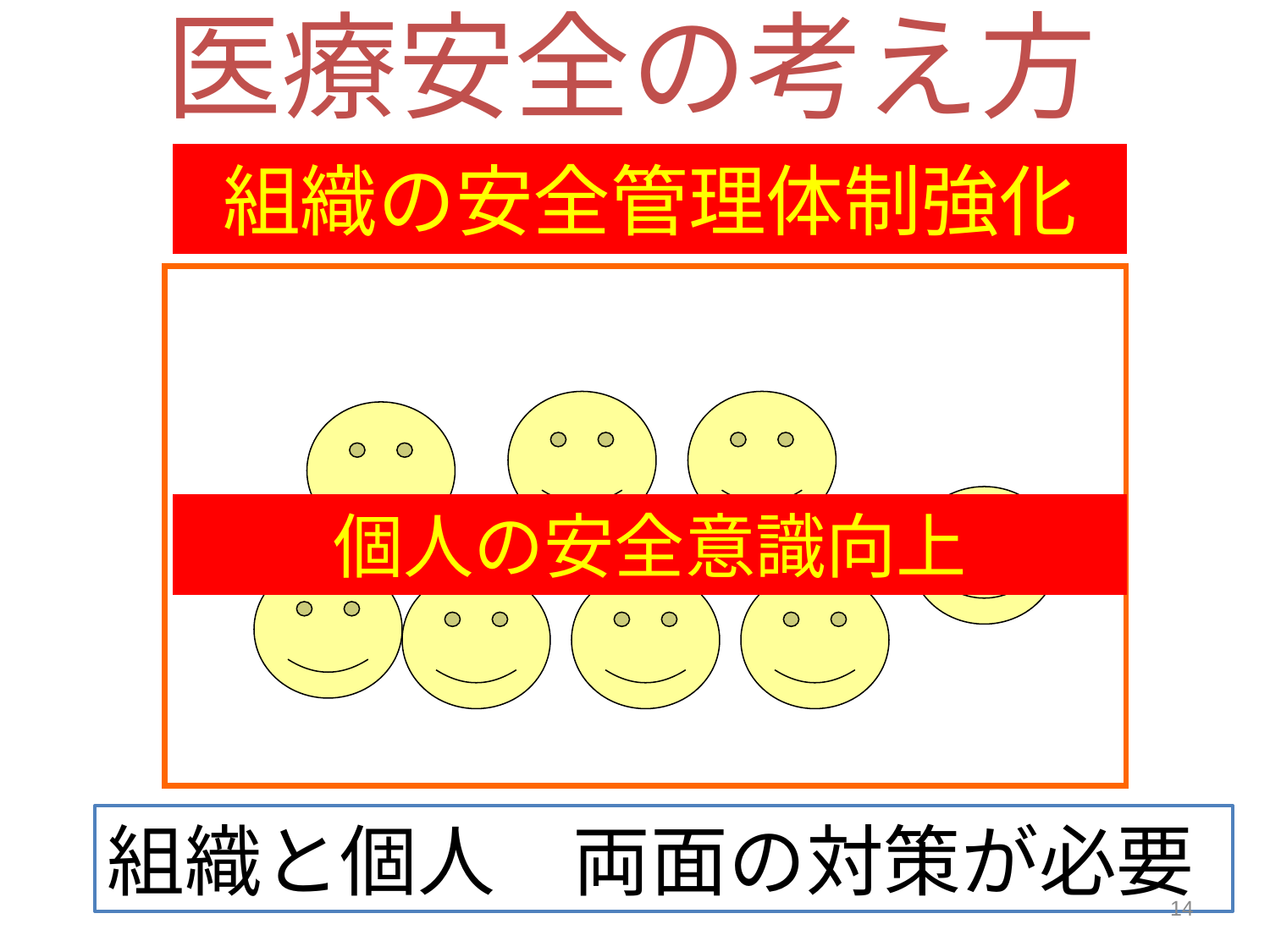

医療安全の考え方
薬局の安全性を向上させるためには・・・
組織の安全管理体制強化

個人の安全意識向上

組織と個人　両面の対策が必要

14